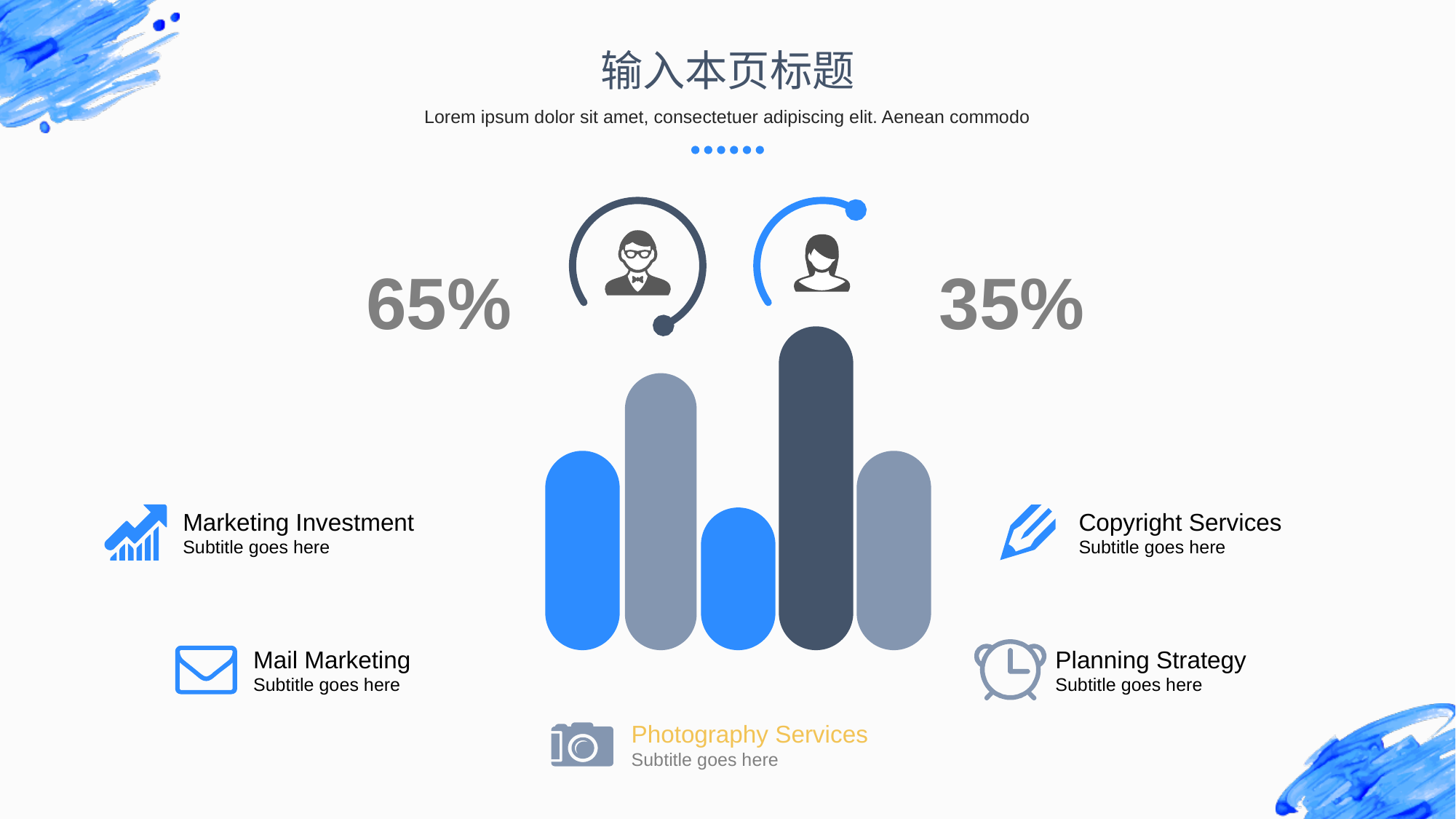

输入本页标题
Lorem ipsum dolor sit amet, consectetuer adipiscing elit. Aenean commodo

65%
35%

Marketing Investment
Subtitle goes here
Copyright Services
Subtitle goes here

Mail Marketing
Subtitle goes here
Planning Strategy
Subtitle goes here

Photography Services
Subtitle goes here